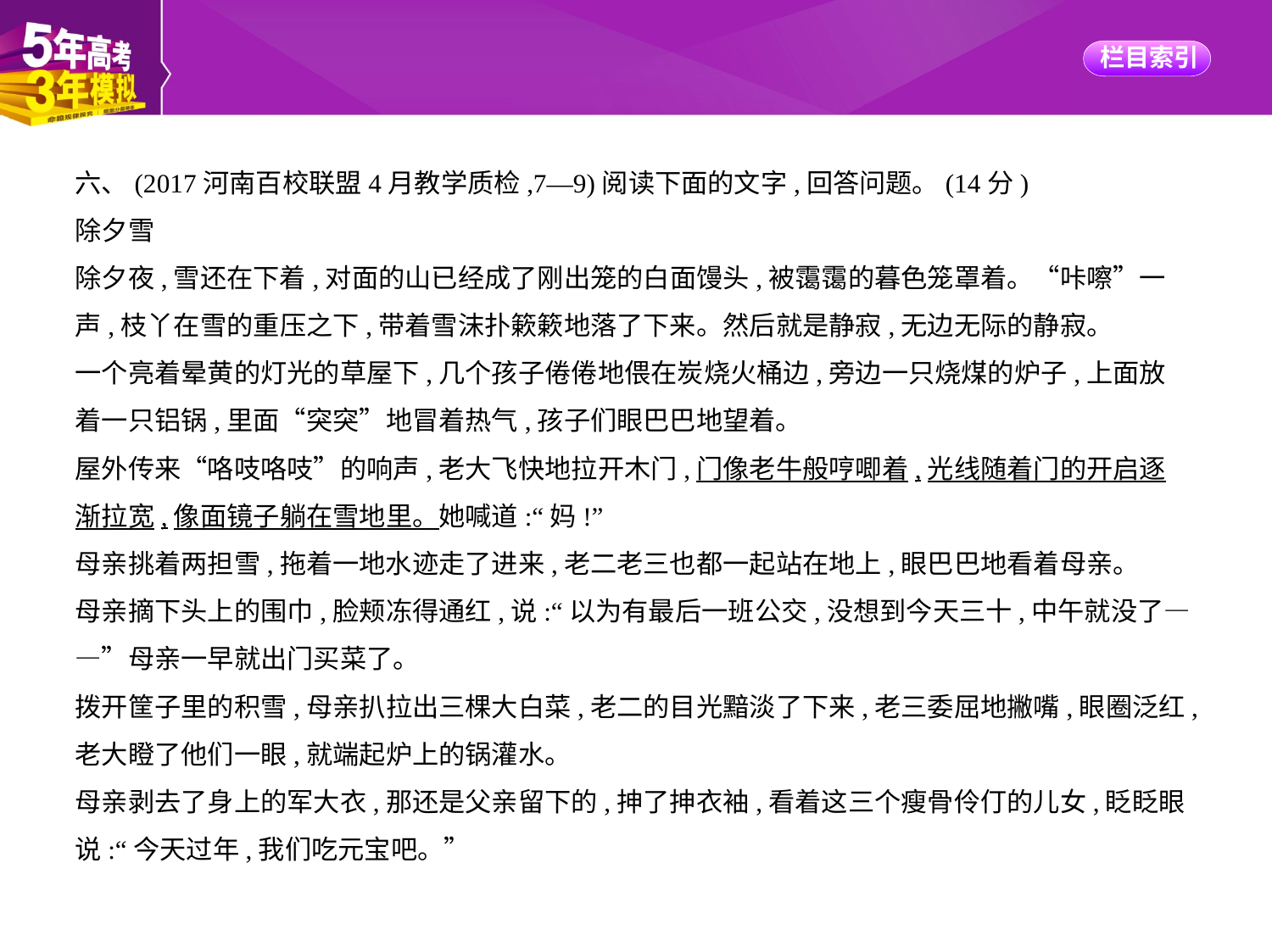

六、(2017河南百校联盟4月教学质检,7—9)阅读下面的文字,回答问题。(14分)
除夕雪
除夕夜,雪还在下着,对面的山已经成了刚出笼的白面馒头,被霭霭的暮色笼罩着。“咔嚓”一
声,枝丫在雪的重压之下,带着雪沫扑簌簌地落了下来。然后就是静寂,无边无际的静寂。
一个亮着晕黄的灯光的草屋下,几个孩子倦倦地偎在炭烧火桶边,旁边一只烧煤的炉子,上面放
着一只铝锅,里面“突突”地冒着热气,孩子们眼巴巴地望着。
屋外传来“咯吱咯吱”的响声,老大飞快地拉开木门,门像老牛般哼唧着,光线随着门的开启逐
渐拉宽,像面镜子躺在雪地里。她喊道:“妈!”
母亲挑着两担雪,拖着一地水迹走了进来,老二老三也都一起站在地上,眼巴巴地看着母亲。
母亲摘下头上的围巾,脸颊冻得通红,说:“以为有最后一班公交,没想到今天三十,中午就没了—
—”母亲一早就出门买菜了。
拨开筐子里的积雪,母亲扒拉出三棵大白菜,老二的目光黯淡了下来,老三委屈地撇嘴,眼圈泛红,
老大瞪了他们一眼,就端起炉上的锅灌水。
母亲剥去了身上的军大衣,那还是父亲留下的,抻了抻衣袖,看着这三个瘦骨伶仃的儿女,眨眨眼
说:“今天过年,我们吃元宝吧。”